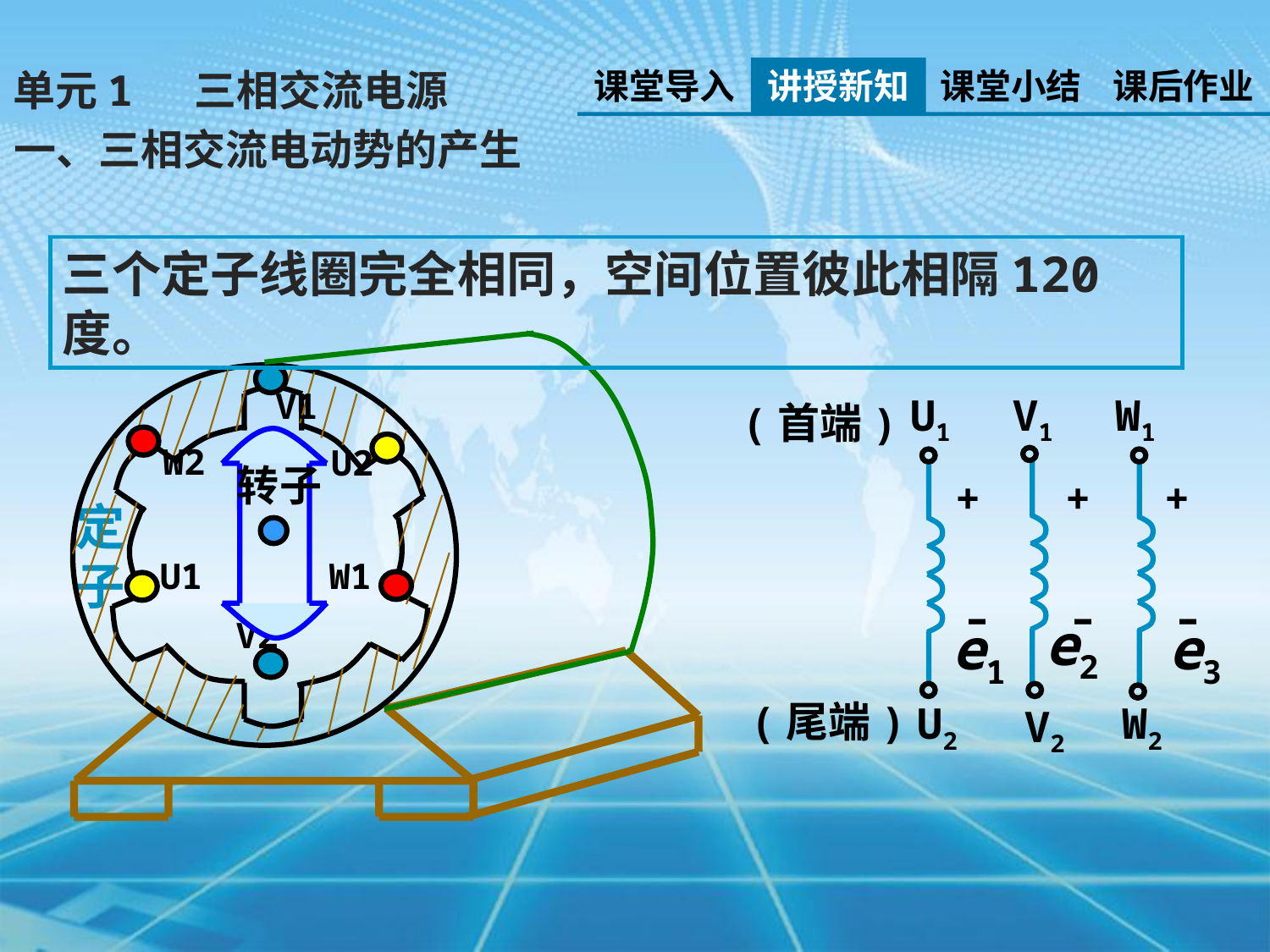

课堂导入
讲授新知
课堂小结
课后作业
单元1  三相交流电源
一、三相交流电动势的产生
三个定子线圈完全相同，空间位置彼此相隔120度。

V1

V1
W1
U1

(首端)

W2
U2

转子

+
+
+

定子

U1
W1

–
–
–

e2
V2
e1
e3

(尾端)
U2
W2
V2